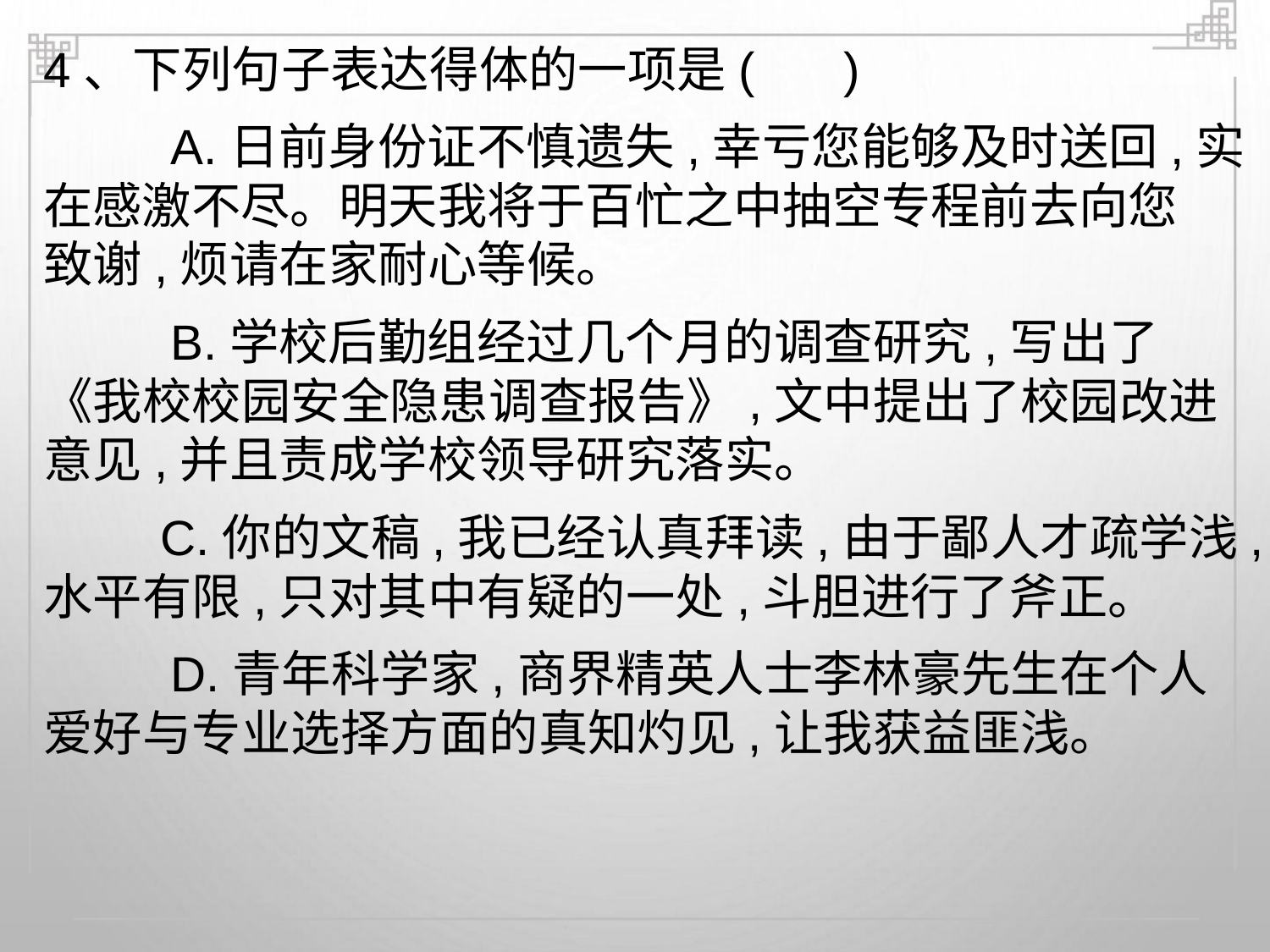

4、下列句子表达得体的一项是( )
A.日前身份证不慎遗失,幸亏您能够及时送回,实
在感激不尽。明天我将于百忙之中抽空专程前去向您
致谢,烦请在家耐心等候。
B.学校后勤组经过几个月的调查研究,写出了
《我校校园安全隐患调查报告》,文中提出了校园改进
意见,并且责成学校领导研究落实。
C.你的文稿,我已经认真拜读,由于鄙人才疏学浅,
水平有限,只对其中有疑的一处,斗胆进行了斧正。
D.青年科学家,商界精英人士李林豪先生在个人
爱好与专业选择方面的真知灼见,让我获益匪浅。